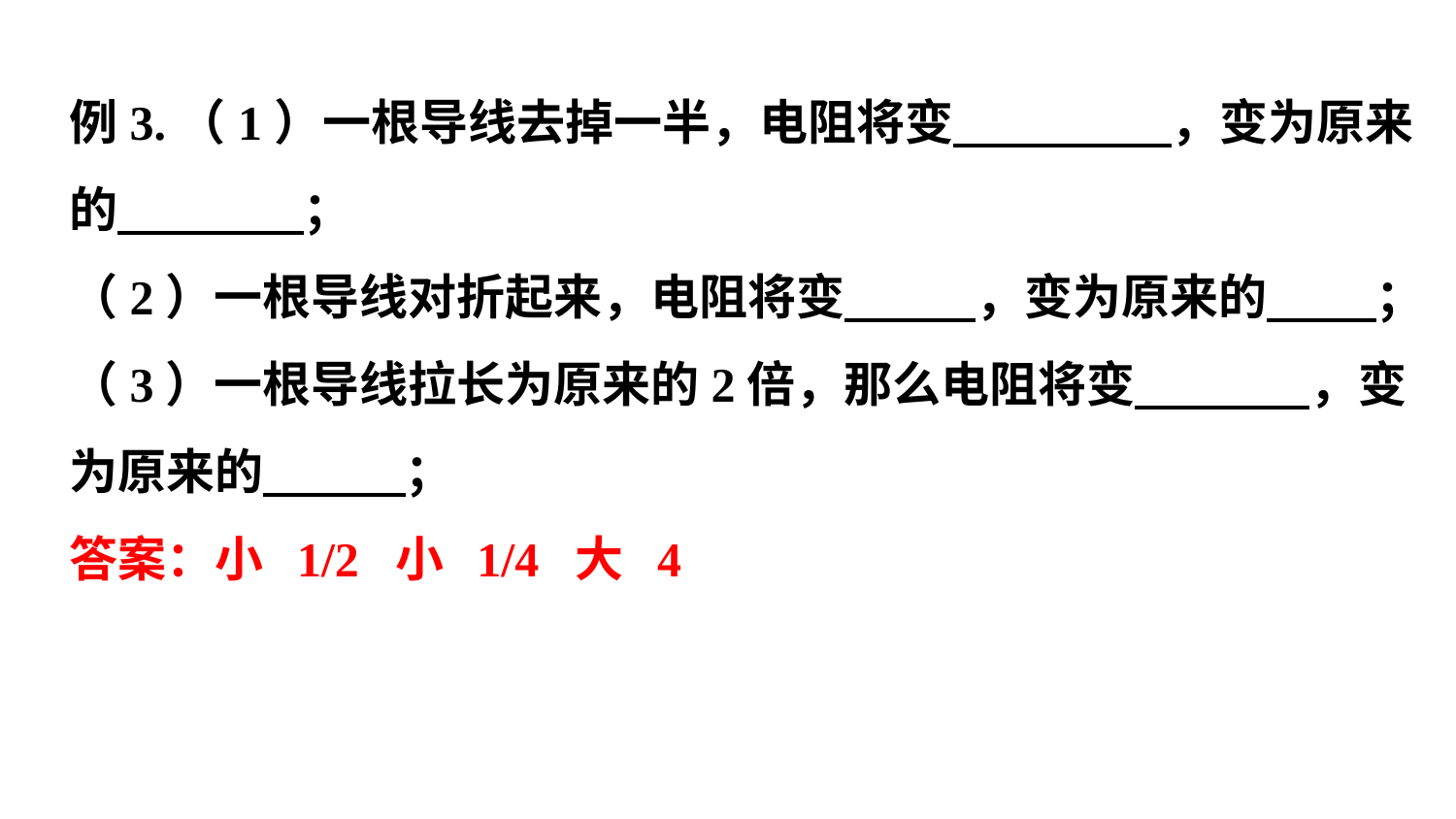

例3.（1）一根导线去掉一半，电阻将变                    ，变为原来的                 ；
（2）一根导线对折起来，电阻将变            ，变为原来的          ；
（3）一根导线拉长为原来的2倍，那么电阻将变                ，变为原来的             ；
答案：小  1/2  小  1/4  大  4